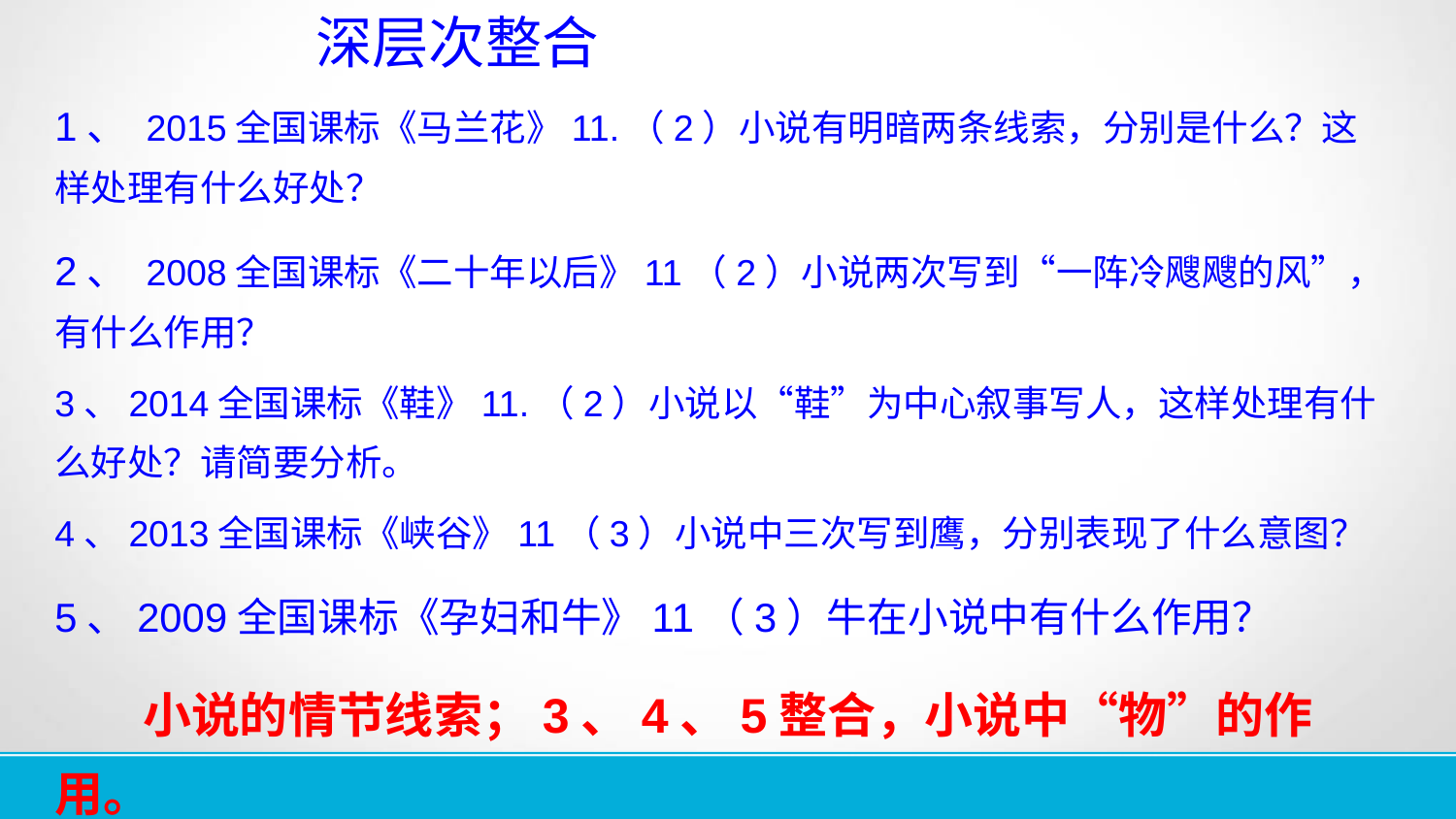

深层次整合
1、 2015全国课标《马兰花》11.（2）小说有明暗两条线索，分别是什么？这样处理有什么好处？
2、 2008全国课标《二十年以后》11（2）小说两次写到“一阵冷飕飕的风”，有什么作用？
3、2014全国课标《鞋》11.（2）小说以“鞋”为中心叙事写人，这样处理有什么好处？请简要分析。
4、2013全国课标《峡谷》11（3）小说中三次写到鹰，分别表现了什么意图？
5、2009全国课标《孕妇和牛》11（3）牛在小说中有什么作用？
       小说的情节线索；3、4、5整合，小说中“物”的作用。